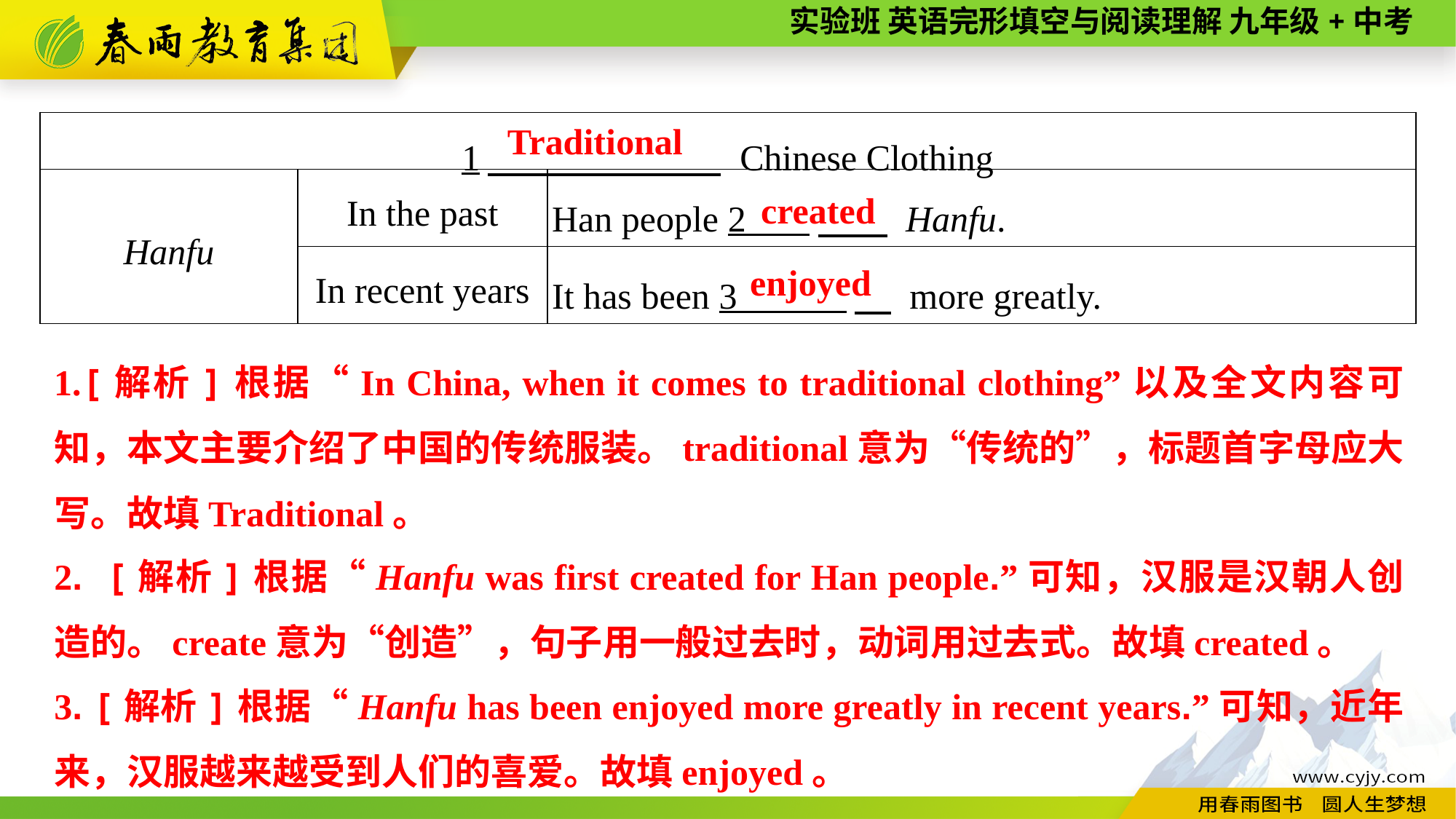

| 1　 Chinese Clothing |  |  |
| --- | --- | --- |
| Hanfu | In the past | Han people 2 　 Hanfu. |
|  | In recent years | It has been 3 　 more greatly. |
Traditional
created
enjoyed
1.[解析]根据“In China, when it comes to traditional clothing”以及全文内容可知，本文主要介绍了中国的传统服装。traditional意为“传统的”，标题首字母应大写。故填Traditional。
2. [解析]根据“Hanfu was first created for Han people.”可知，汉服是汉朝人创造的。create意为“创造”，句子用一般过去时，动词用过去式。故填created。
3. [解析]根据“Hanfu has been enjoyed more greatly in recent years.”可知，近年来，汉服越来越受到人们的喜爱。故填enjoyed。